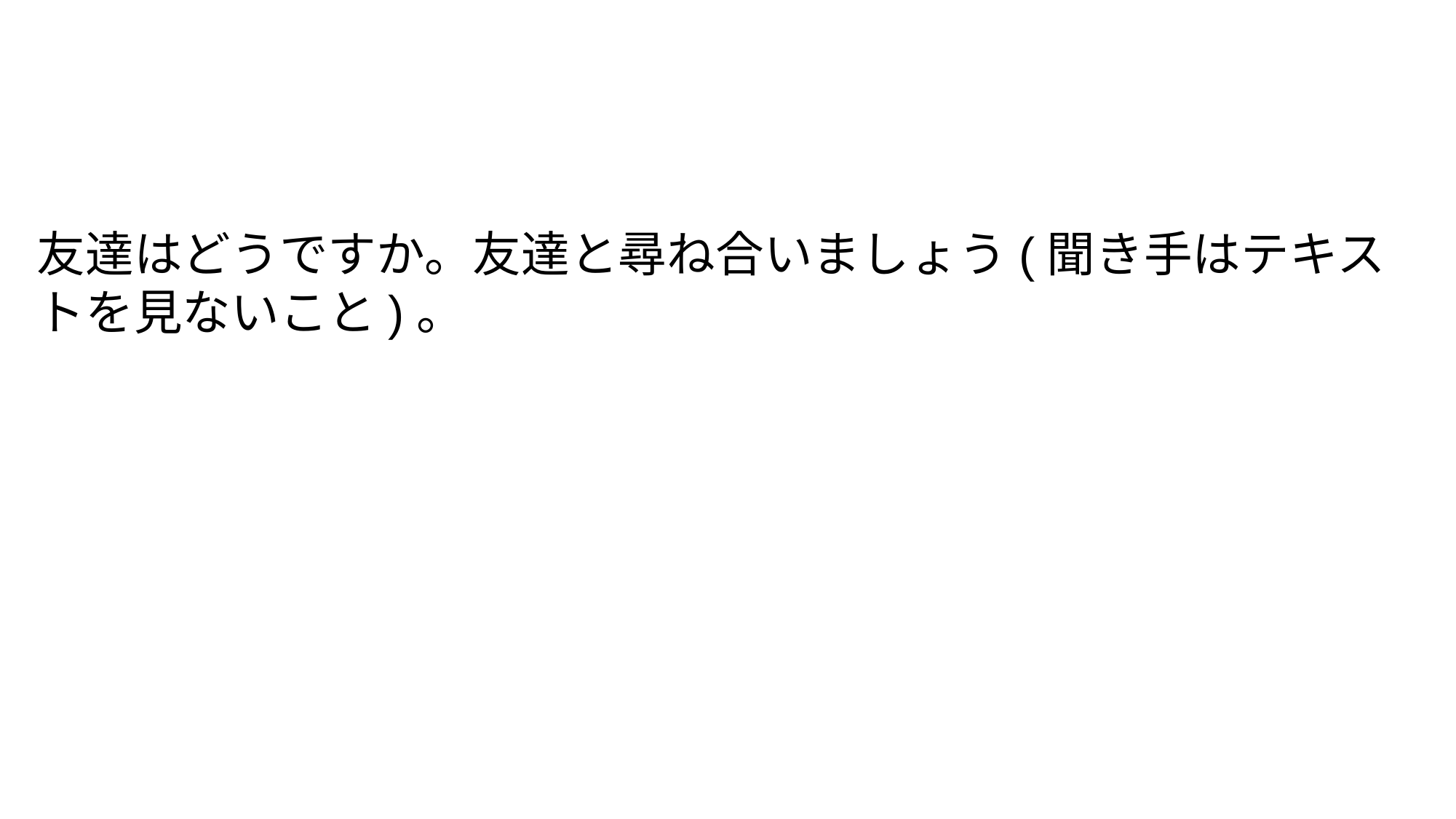

#
友達はどうですか。友達と尋ね合いましょう(聞き手はテキストを見ないこと)。